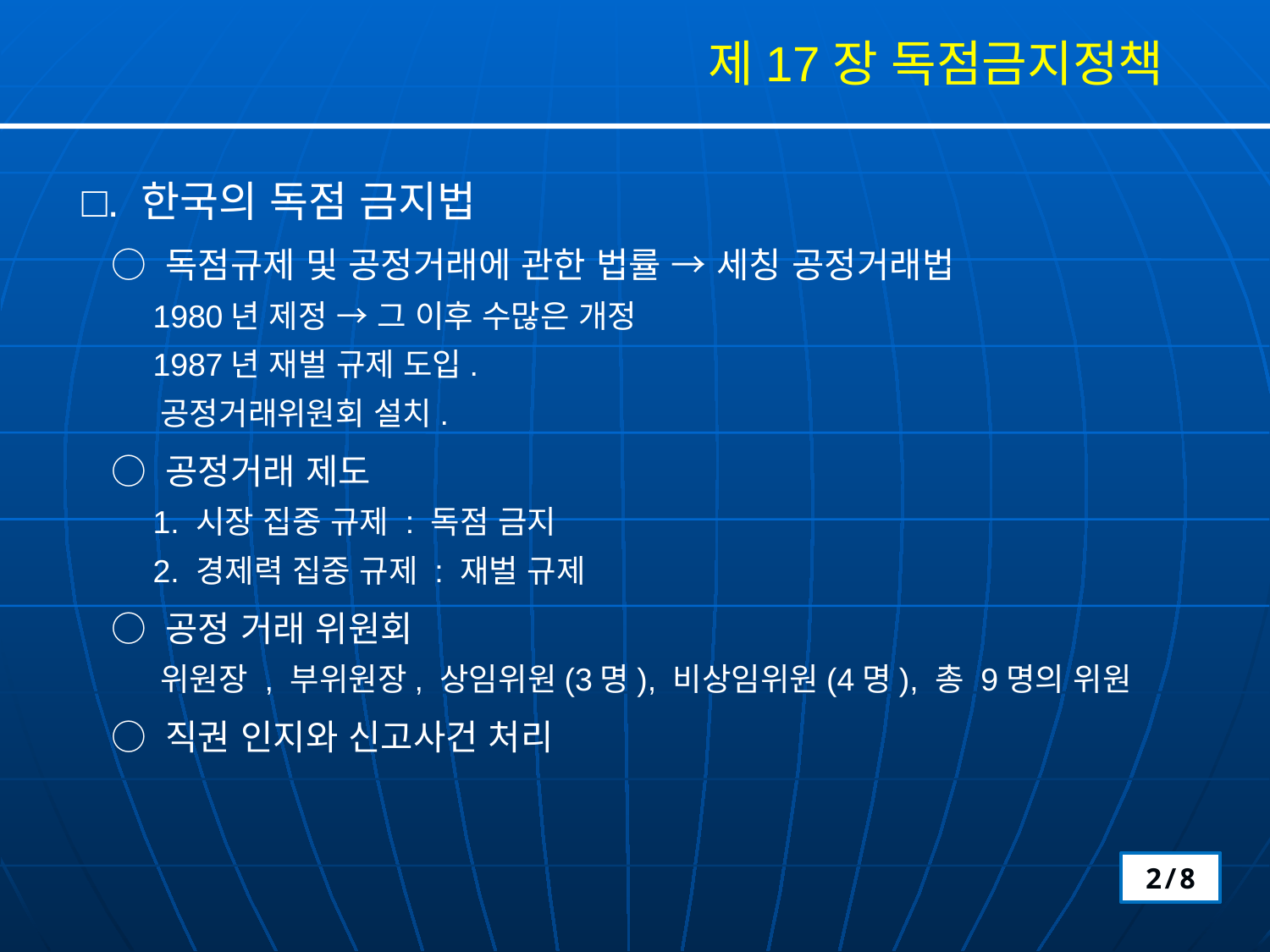

제17장 독점금지정책

□. 한국의 독점 금지법
   ○ 독점규제 및 공정거래에 관한 법률 → 세칭 공정거래법
        1980년 제정 → 그 이후 수많은 개정
        1987년 재벌 규제 도입.
        공정거래위원회 설치.
   ○ 공정거래 제도
        1. 시장 집중 규제 : 독점 금지
        2. 경제력 집중 규제 : 재벌 규제
   ○ 공정 거래 위원회
        위원장 , 부위원장, 상임위원(3명), 비상임위원(4명), 총 9명의 위원
   ○ 직권 인지와 신고사건 처리
2/8